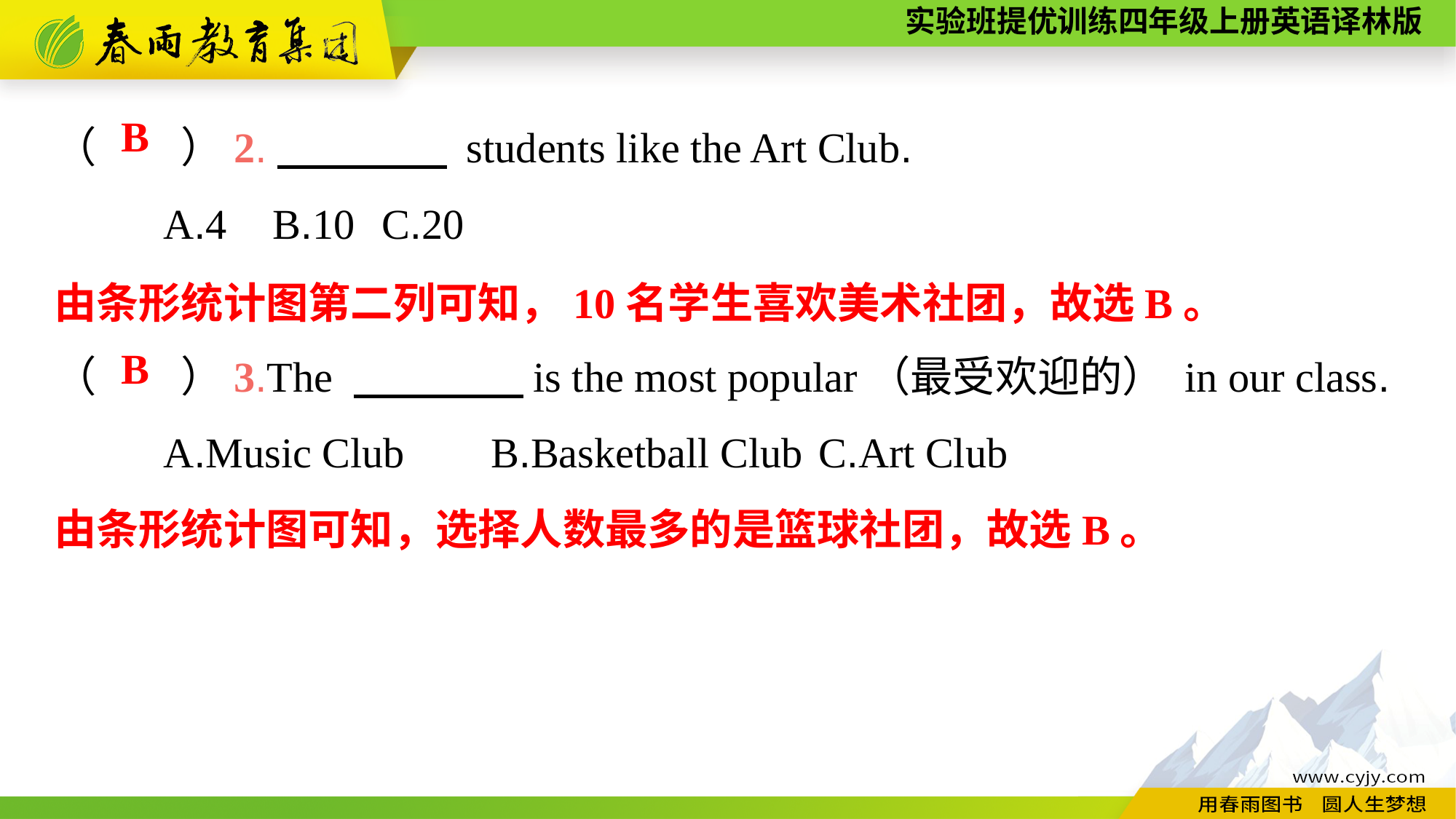

（　　）2.　　　　 students like the Art Club.
	A.4	B.10	C.20

（　　）3.The 　　　　is the most popular（最受欢迎的） in our class.
	A.Music Club	B.Basketball Club	C.Art Club
B
由条形统计图第二列可知，10名学生喜欢美术社团，故选B。
B
由条形统计图可知，选择人数最多的是篮球社团，故选B。